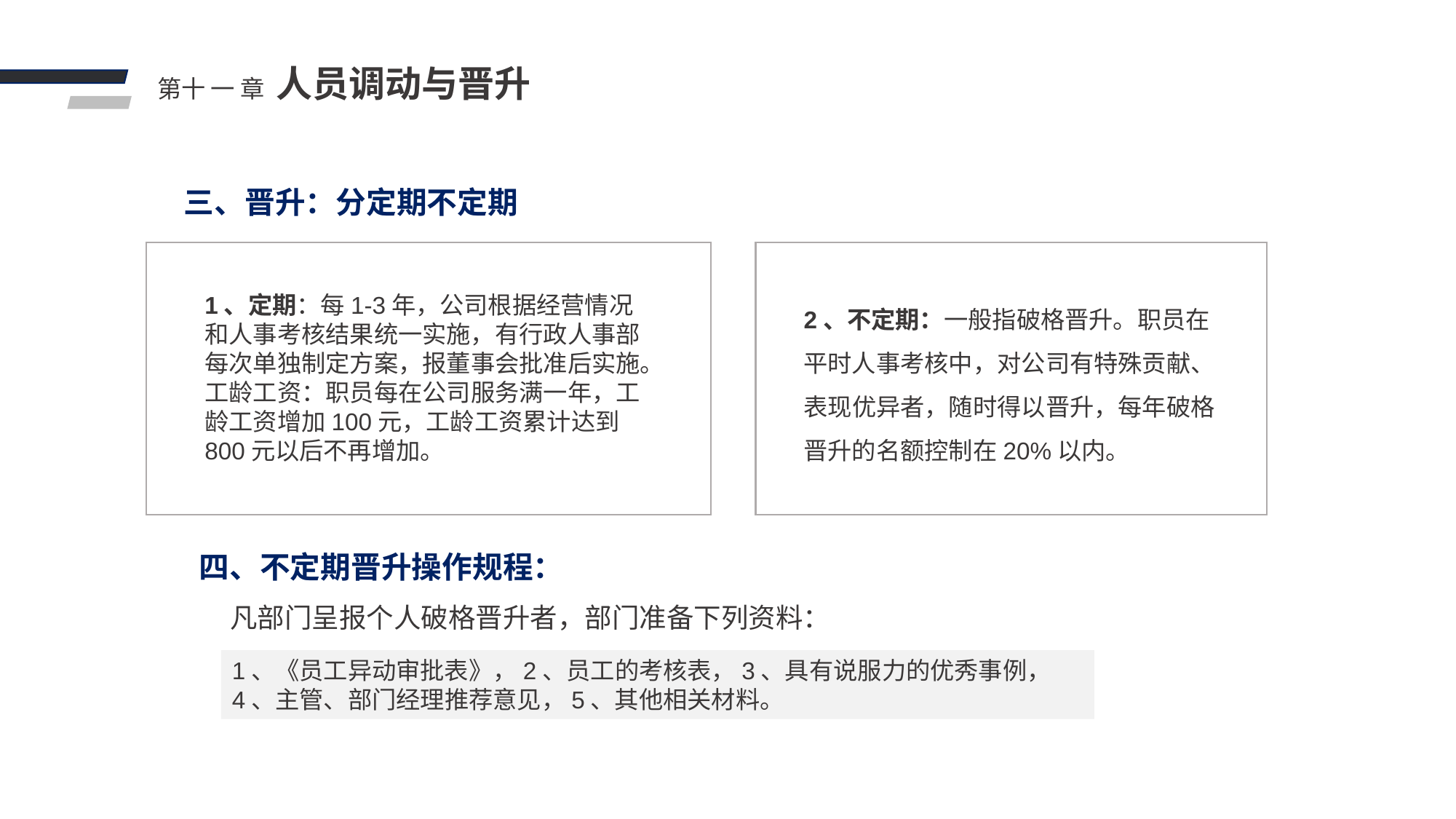

人员调动与晋升
第十 一 章

三、晋升：分定期不定期

1、定期：每1-3年，公司根据经营情况和人事考核结果统一实施，有行政人事部每次单独制定方案，报董事会批准后实施。
工龄工资：职员每在公司服务满一年，工龄工资增加100元，工龄工资累计达到800元以后不再增加。

2、不定期：一般指破格晋升。职员在平时人事考核中，对公司有特殊贡献、表现优异者，随时得以晋升，每年破格晋升的名额控制在20%以内。
四、不定期晋升操作规程：
    凡部门呈报个人破格晋升者，部门准备下列资料：
1、《员工异动审批表》，2、员工的考核表，3、具有说服力的优秀事例，
4、主管、部门经理推荐意见，5、其他相关材料。